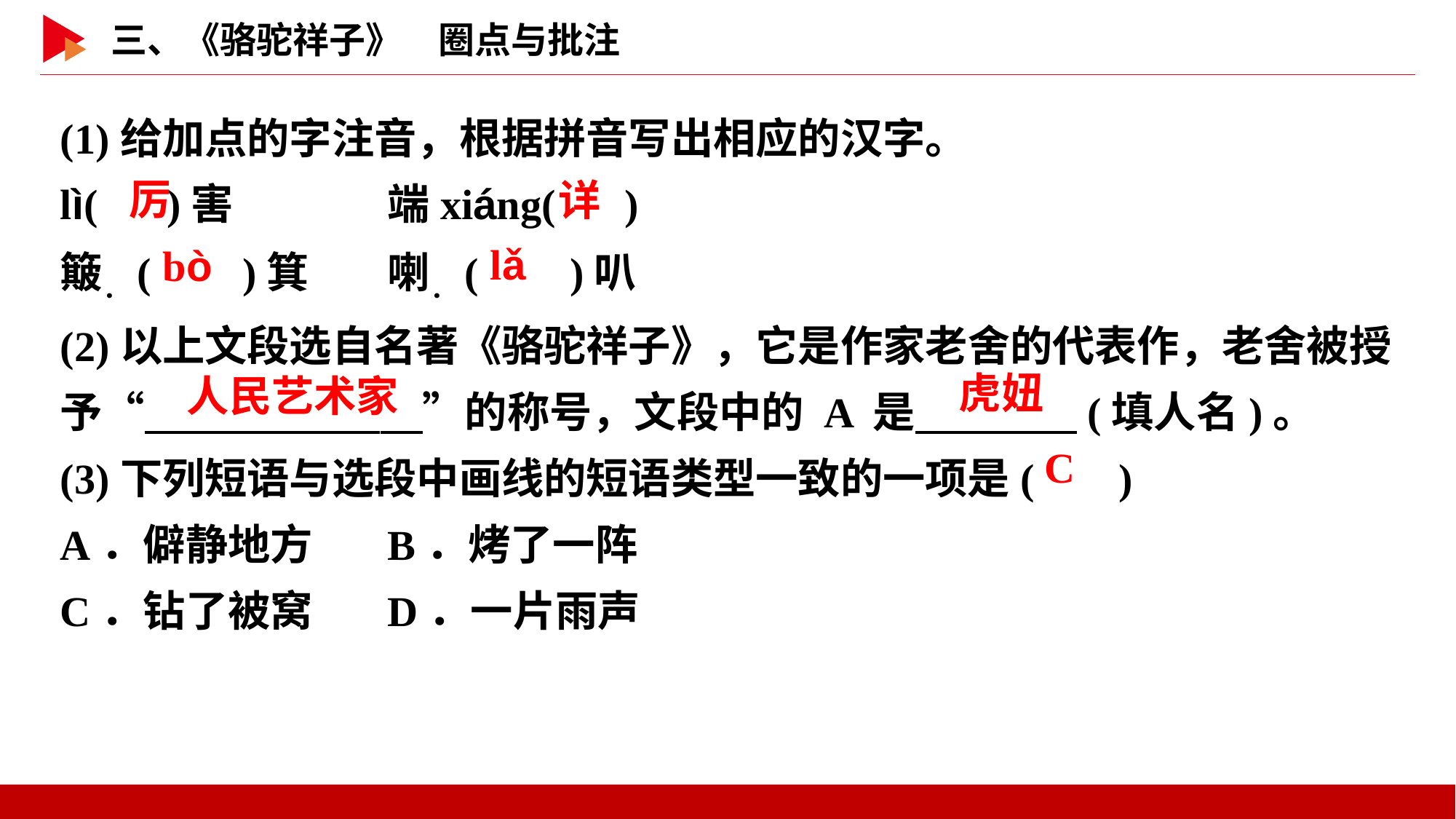

(1)给加点的字注音，根据拼音写出相应的汉字。
lì(      )害		端xiáng(      )
簸．(        )箕	喇．(        )叭
(2)以上文段选自名著《骆驼祥子》，它是作家老舍的代表作，老舍被授予“　                    　”的称号，文段中的 A 是　        　(填人名)。
(3)下列短语与选段中画线的短语类型一致的一项是(        )
A．僻静地方	B．烤了一阵
C．钻了被窝	D．一片雨声
   厉
   详
 lǎ
 bò
虎妞
人民艺术家
   C